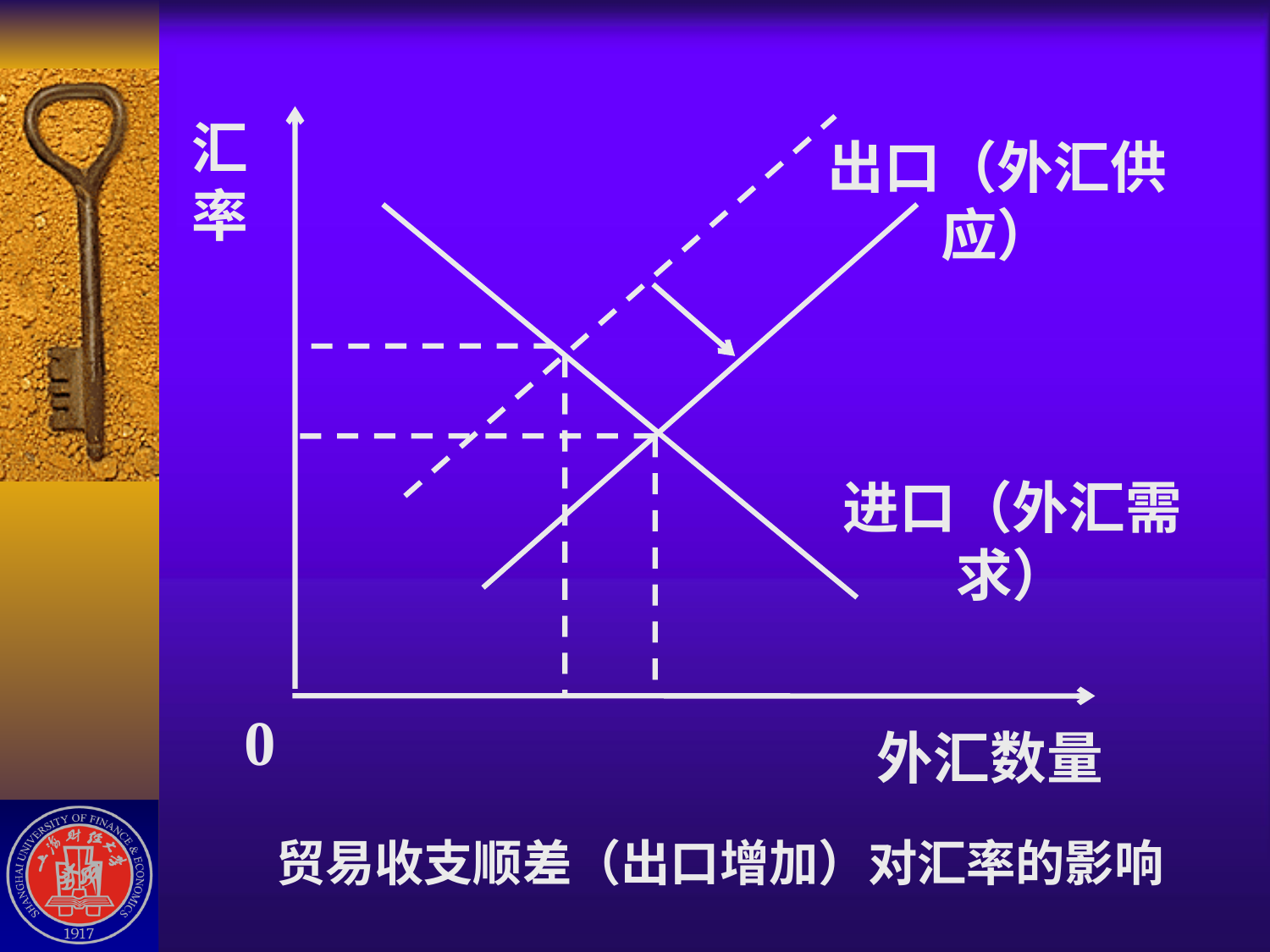

汇率

出口（外汇供应）

进口（外汇需求）
0

外汇数量
贸易收支顺差（出口增加）对汇率的影响